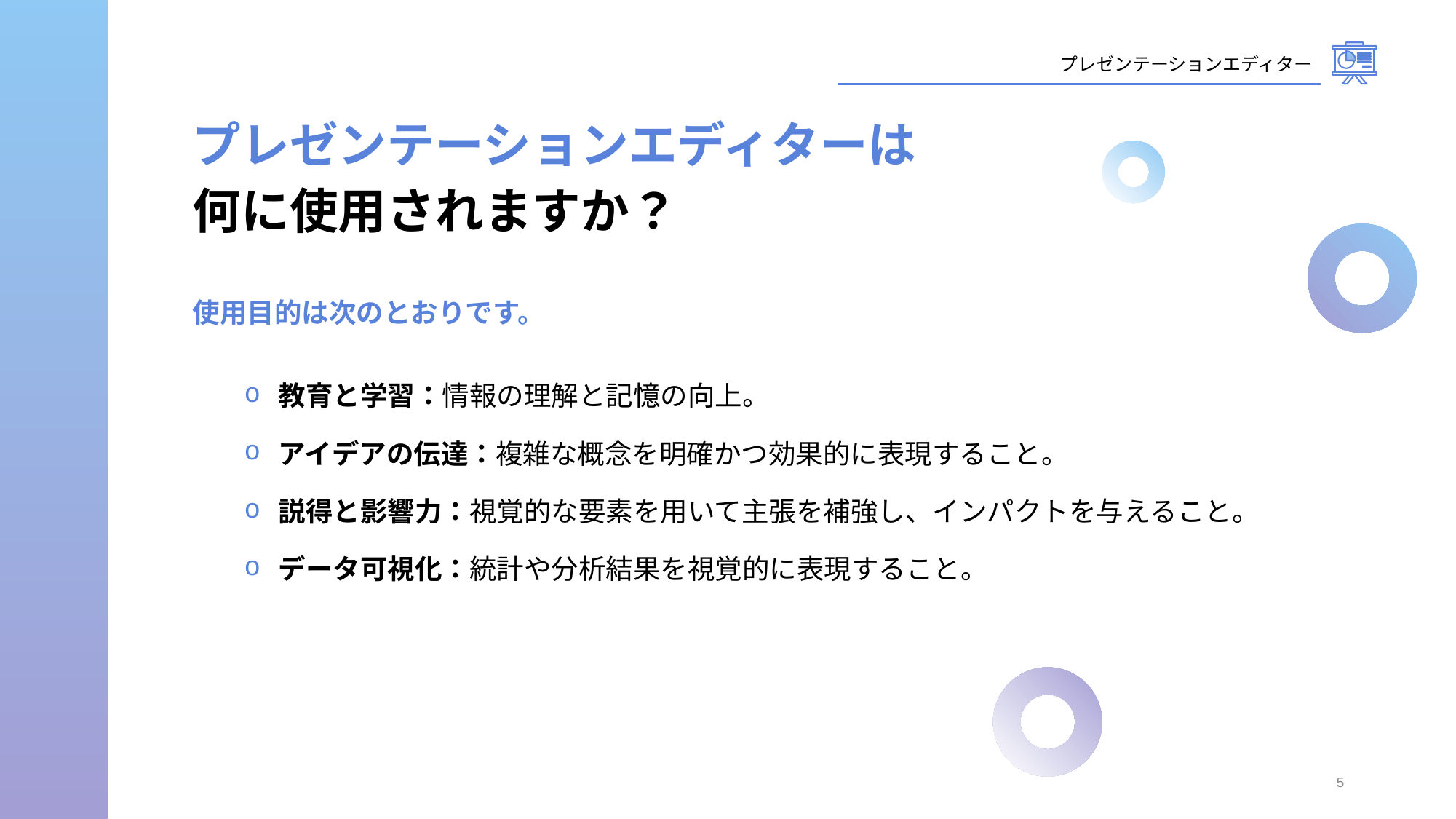

# プレゼンテーションエディターは 何に使用されますか？

使用目的は次のとおりです。
教育と学習：情報の理解と記憶の向上。
アイデアの伝達：複雑な概念を明確かつ効果的に表現すること。
説得と影響力：視覚的な要素を用いて主張を補強し、インパクトを与えること。
データ可視化：統計や分析結果を視覚的に表現すること。

5